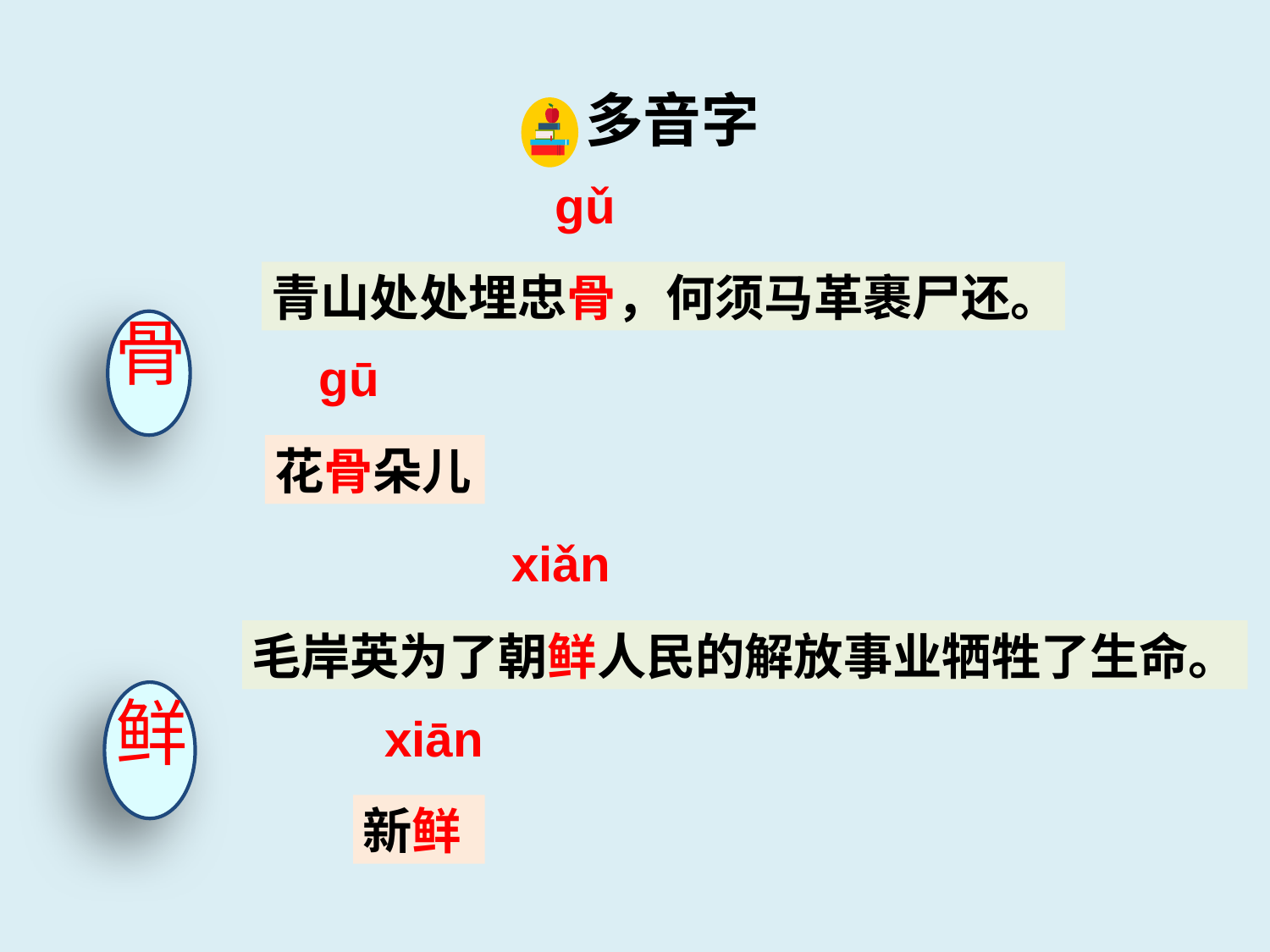

多音字

gǔ
青山处处埋忠骨，何须马革裹尸还。
骨

gū
花骨朵儿
xiǎn
毛岸英为了朝鲜人民的解放事业牺牲了生命。

鲜
xiān
新鲜